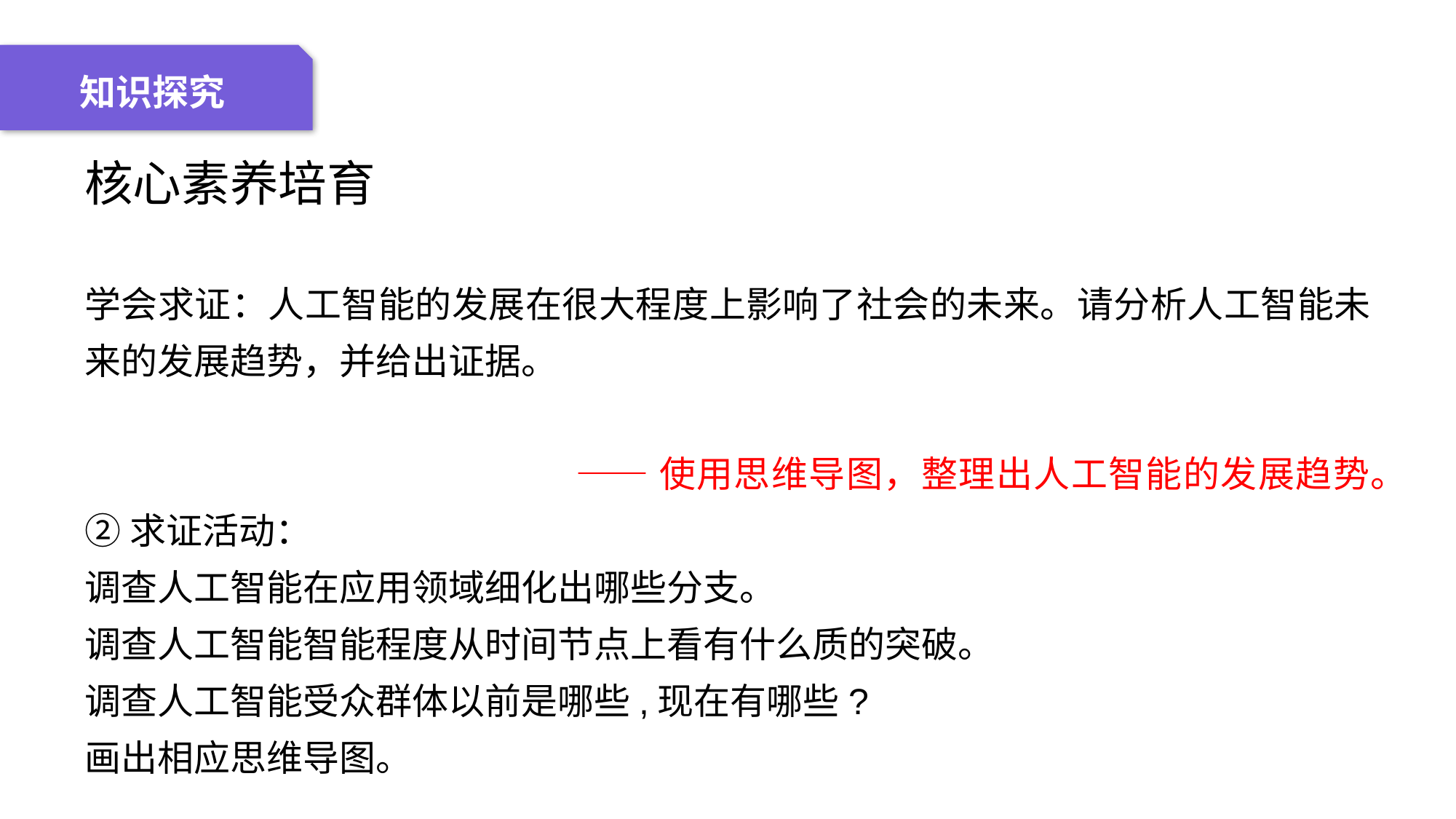

04 名词解释
01 准备过程
02 整体结构
03 重点说明
知识探究
核心素养培育

学会求证：人工智能的发展在很大程度上影响了社会的未来。请分析人工智能未来的发展趋势，并给出证据。

——使用思维导图，整理出人工智能的发展趋势。
②求证活动：
调查人工智能在应用领域细化出哪些分支。
调查人工智能智能程度从时间节点上看有什么质的突破。
调查人工智能受众群体以前是哪些,现在有哪些?
画出相应思维导图。